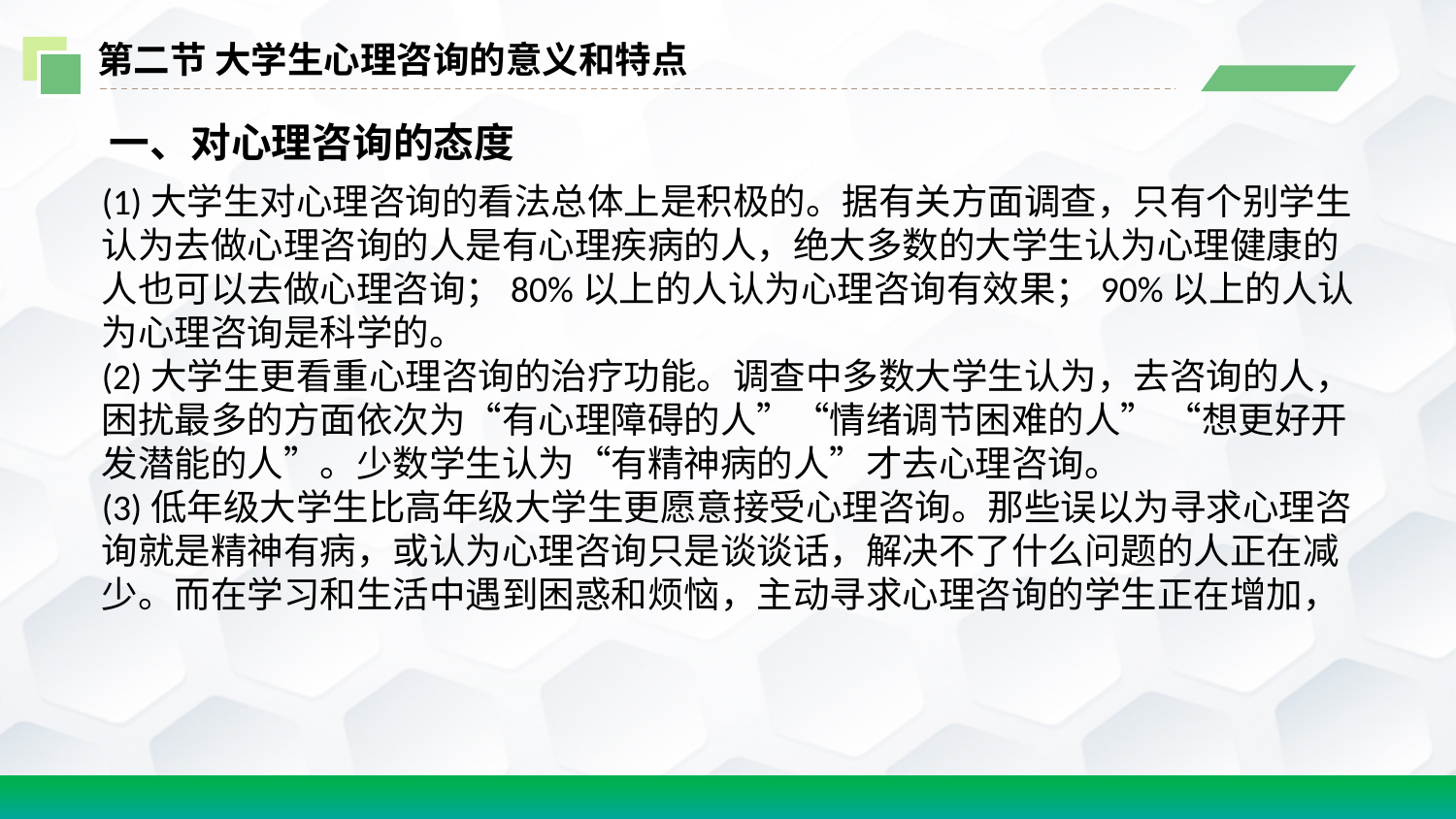

第二节 大学生心理咨询的意义和特点
 一、对心理咨询的态度
(1)大学生对心理咨询的看法总体上是积极的。据有关方面调查，只有个别学生认为去做心理咨询的人是有心理疾病的人，绝大多数的大学生认为心理健康的人也可以去做心理咨询；80%以上的人认为心理咨询有效果；90%以上的人认为心理咨询是科学的。
(2)大学生更看重心理咨询的治疗功能。调查中多数大学生认为，去咨询的人，困扰最多的方面依次为“有心理障碍的人”“情绪调节困难的人” “想更好开发潜能的人”。少数学生认为“有精神病的人”才去心理咨询。
(3)低年级大学生比高年级大学生更愿意接受心理咨询。那些误以为寻求心理咨询就是精神有病，或认为心理咨询只是谈谈话，解决不了什么问题的人正在减少。而在学习和生活中遇到困惑和烦恼，主动寻求心理咨询的学生正在增加，